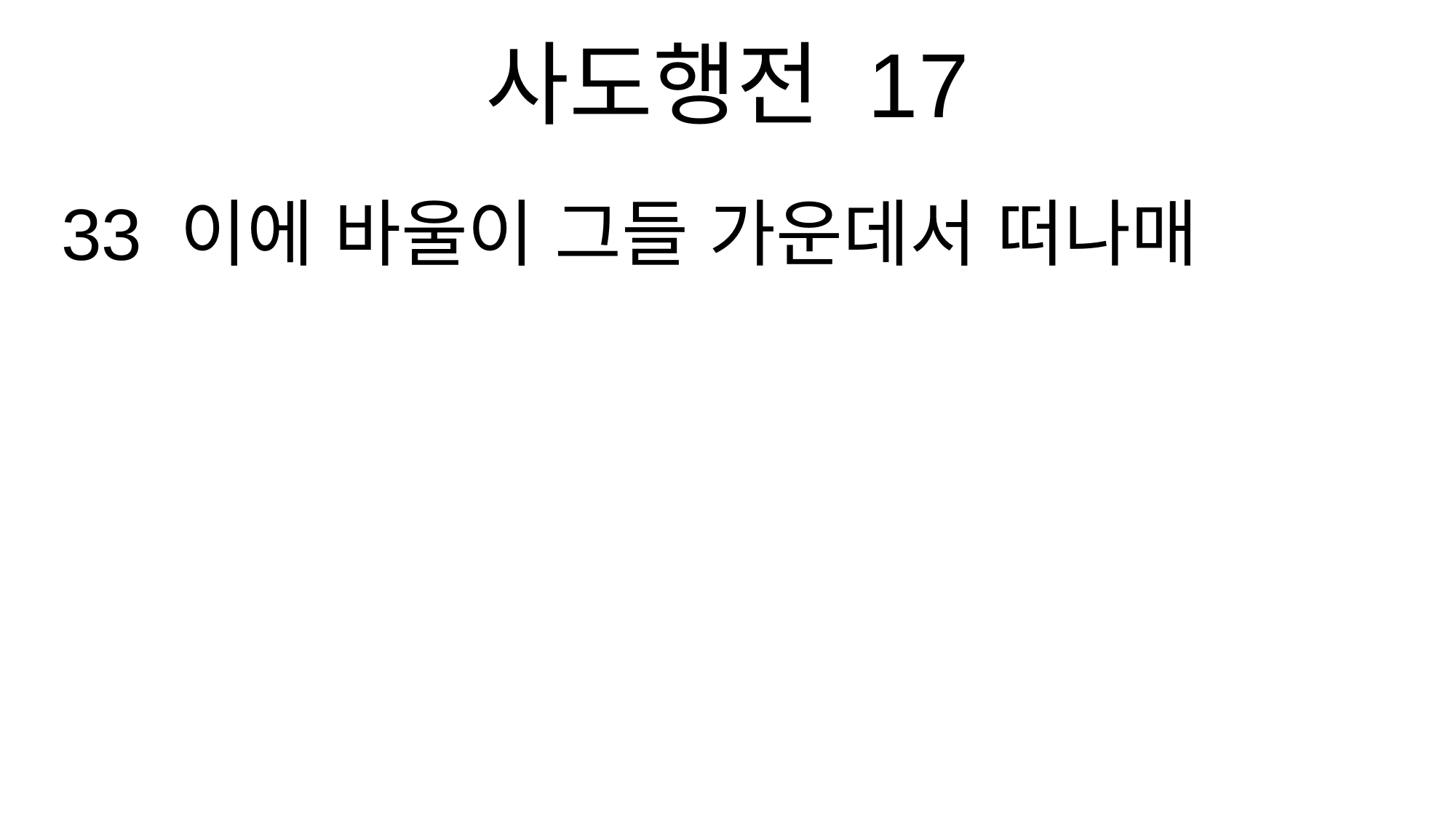

사도행전 17
33 이에 바울이 그들 가운데서 떠나매